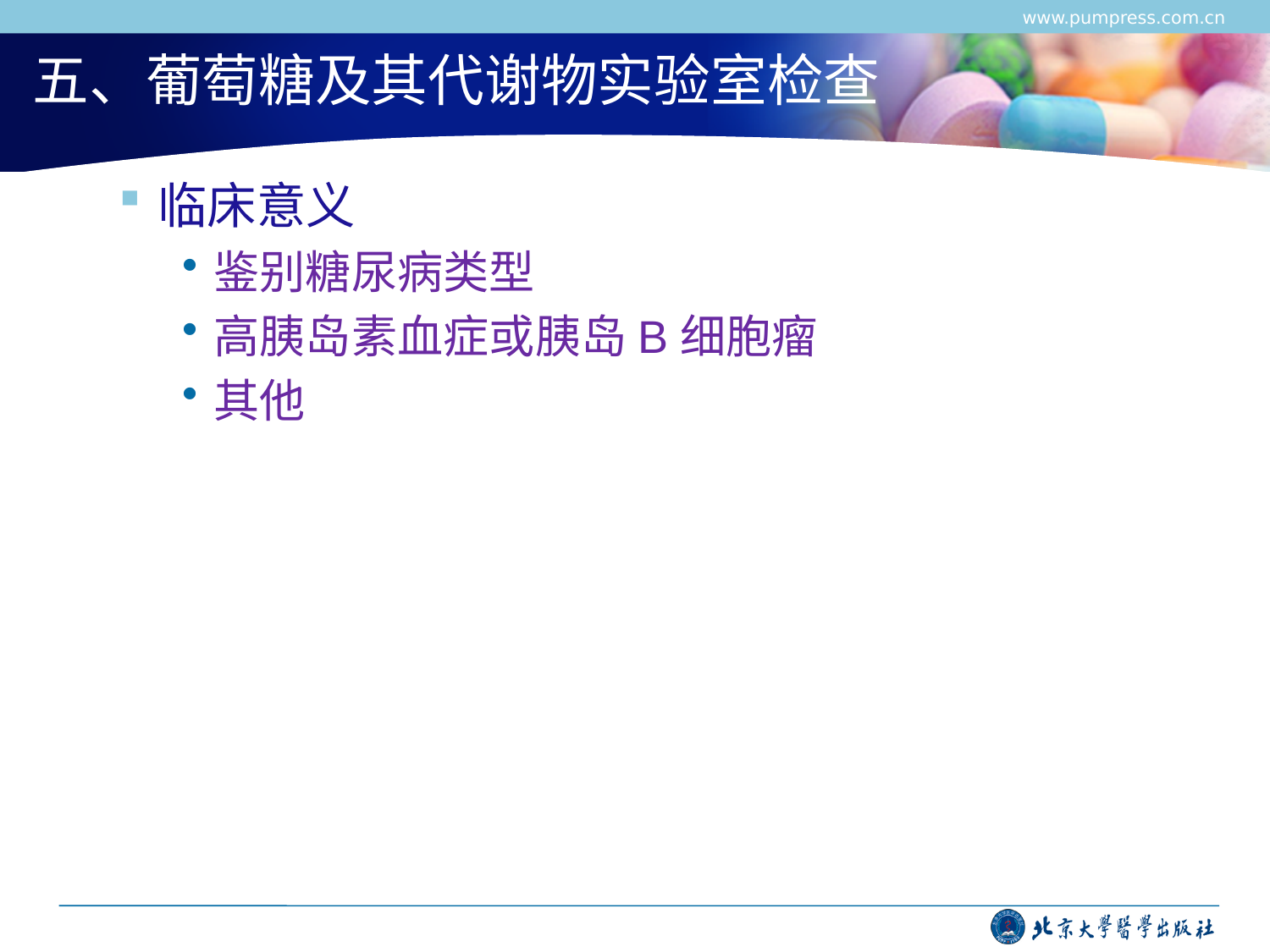

www.pumpress.com.cn
# 五、葡萄糖及其代谢物实验室检查
临床意义
鉴别糖尿病类型
高胰岛素血症或胰岛B细胞瘤
其他